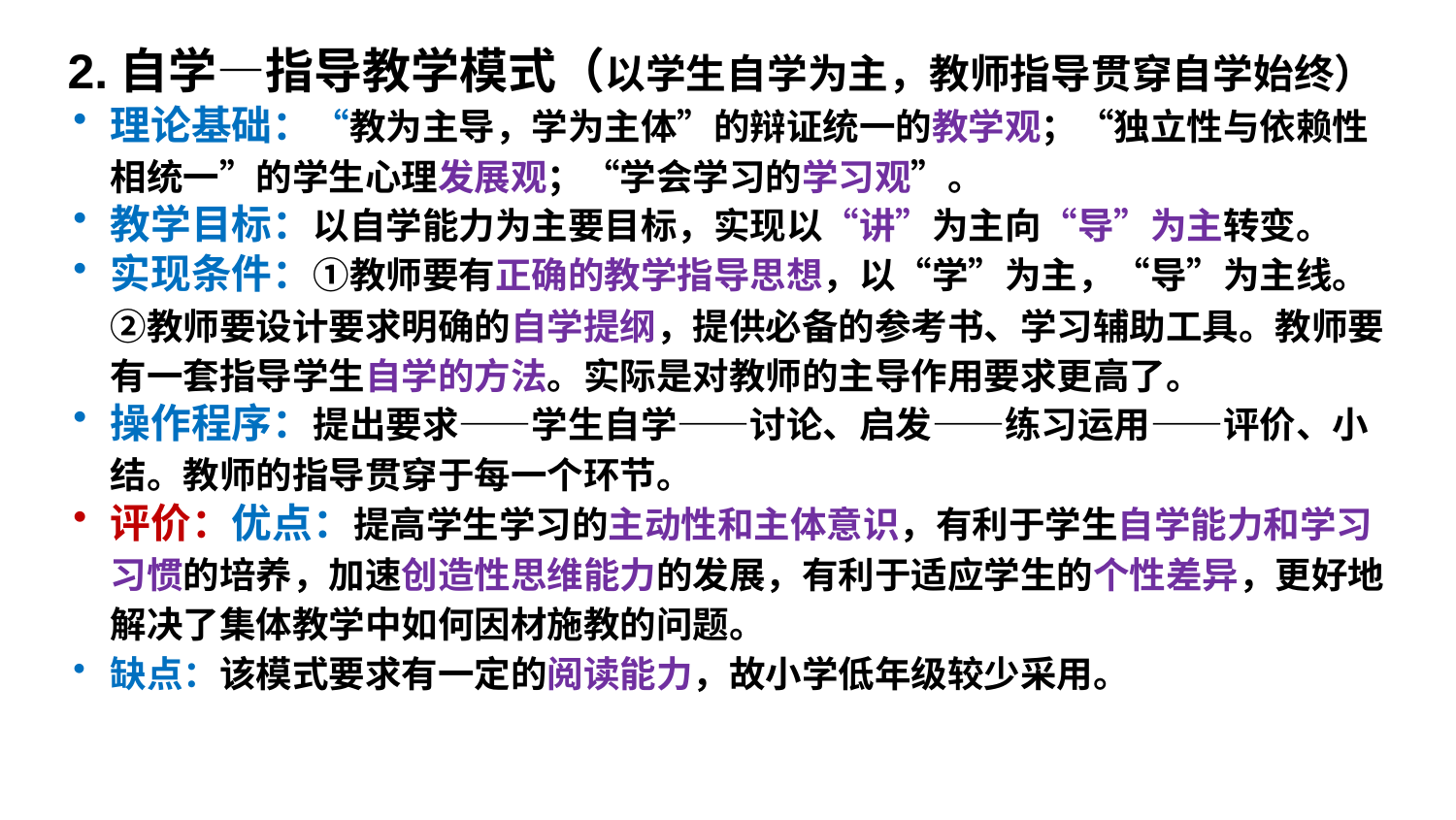

2.自学—指导教学模式（以学生自学为主，教师指导贯穿自学始终）
理论基础：“教为主导，学为主体”的辩证统一的教学观；“独立性与依赖性相统一”的学生心理发展观；“学会学习的学习观”。
教学目标：以自学能力为主要目标，实现以“讲”为主向“导”为主转变。
实现条件：①教师要有正确的教学指导思想，以“学”为主，“导”为主线。②教师要设计要求明确的自学提纲，提供必备的参考书、学习辅助工具。教师要有一套指导学生自学的方法。实际是对教师的主导作用要求更高了。
操作程序：提出要求——学生自学——讨论、启发——练习运用——评价、小结。教师的指导贯穿于每一个环节。
评价：优点：提高学生学习的主动性和主体意识，有利于学生自学能力和学习习惯的培养，加速创造性思维能力的发展，有利于适应学生的个性差异，更好地解决了集体教学中如何因材施教的问题。
缺点：该模式要求有一定的阅读能力，故小学低年级较少采用。